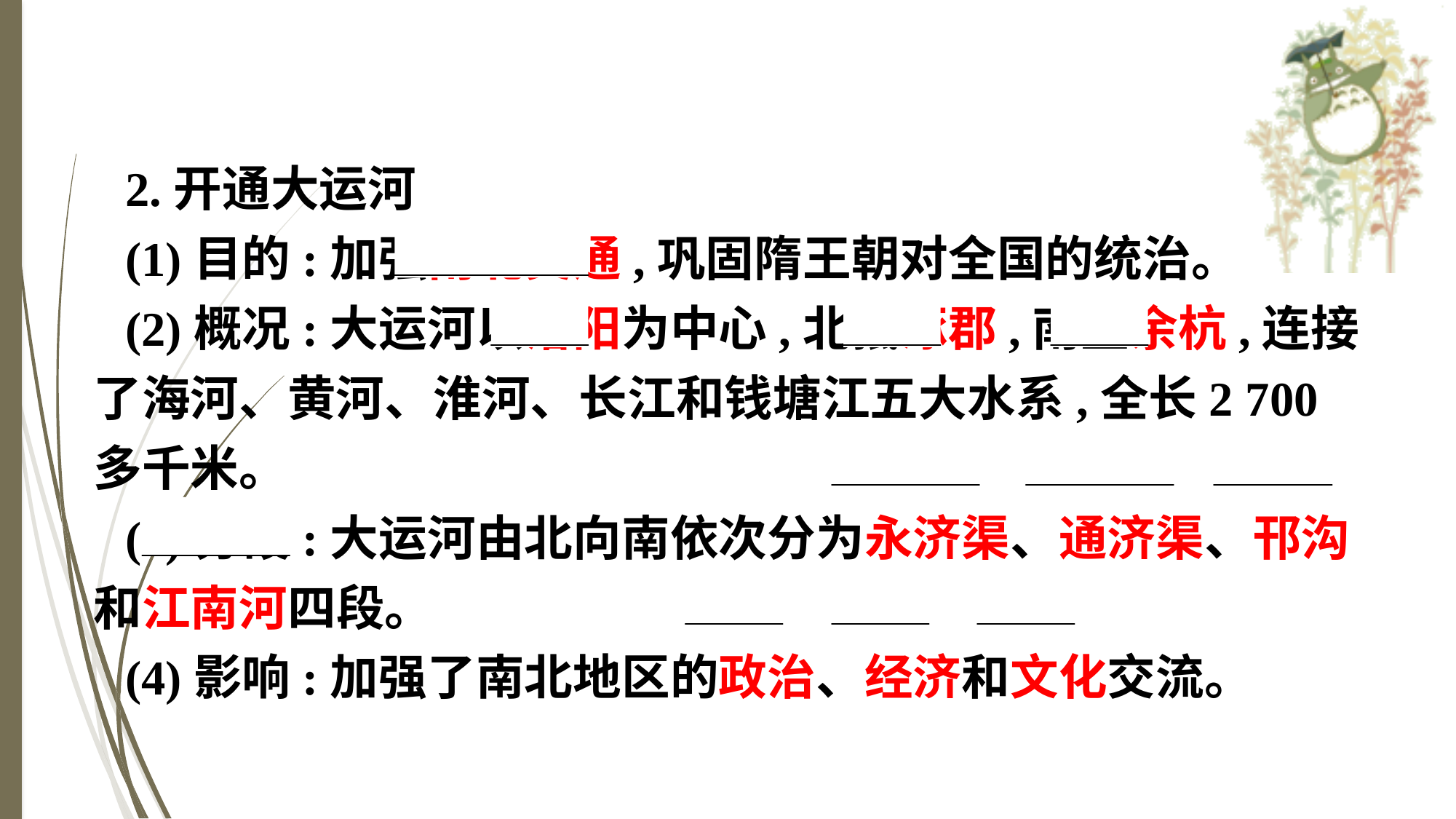

2.开通大运河
(1)目的:加强南北交通,巩固隋王朝对全国的统治。
(2)概况:大运河以洛阳为中心,北抵涿郡,南至余杭,连接了海河、黄河、淮河、长江和钱塘江五大水系,全长2 700多千米。
(3)分段:大运河由北向南依次分为永济渠、通济渠、邗沟和江南河四段。
(4)影响:加强了南北地区的政治、经济和文化交流。